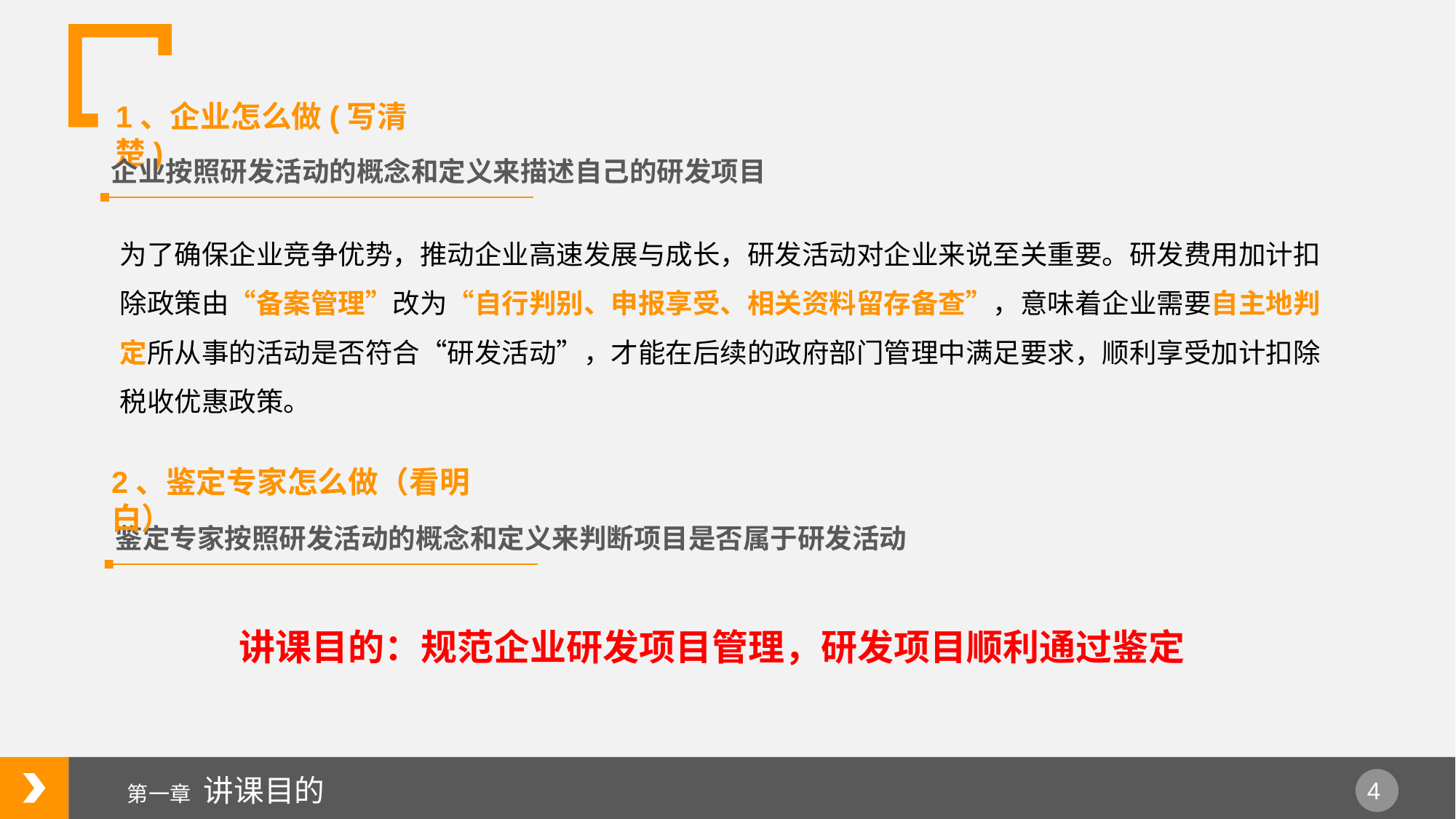

1、企业怎么做(写清楚)
企业按照研发活动的概念和定义来描述自己的研发项目

为了确保企业竞争优势，推动企业高速发展与成长，研发活动对企业来说至关重要。研发费用加计扣除政策由“备案管理”改为“自行判别、申报享受、相关资料留存备查”，意味着企业需要自主地判定所从事的活动是否符合“研发活动”，才能在后续的政府部门管理中满足要求，顺利享受加计扣除税收优惠政策。

2、鉴定专家怎么做（看明白）
鉴定专家按照研发活动的概念和定义来判断项目是否属于研发活动

讲课目的：规范企业研发项目管理，研发项目顺利通过鉴定